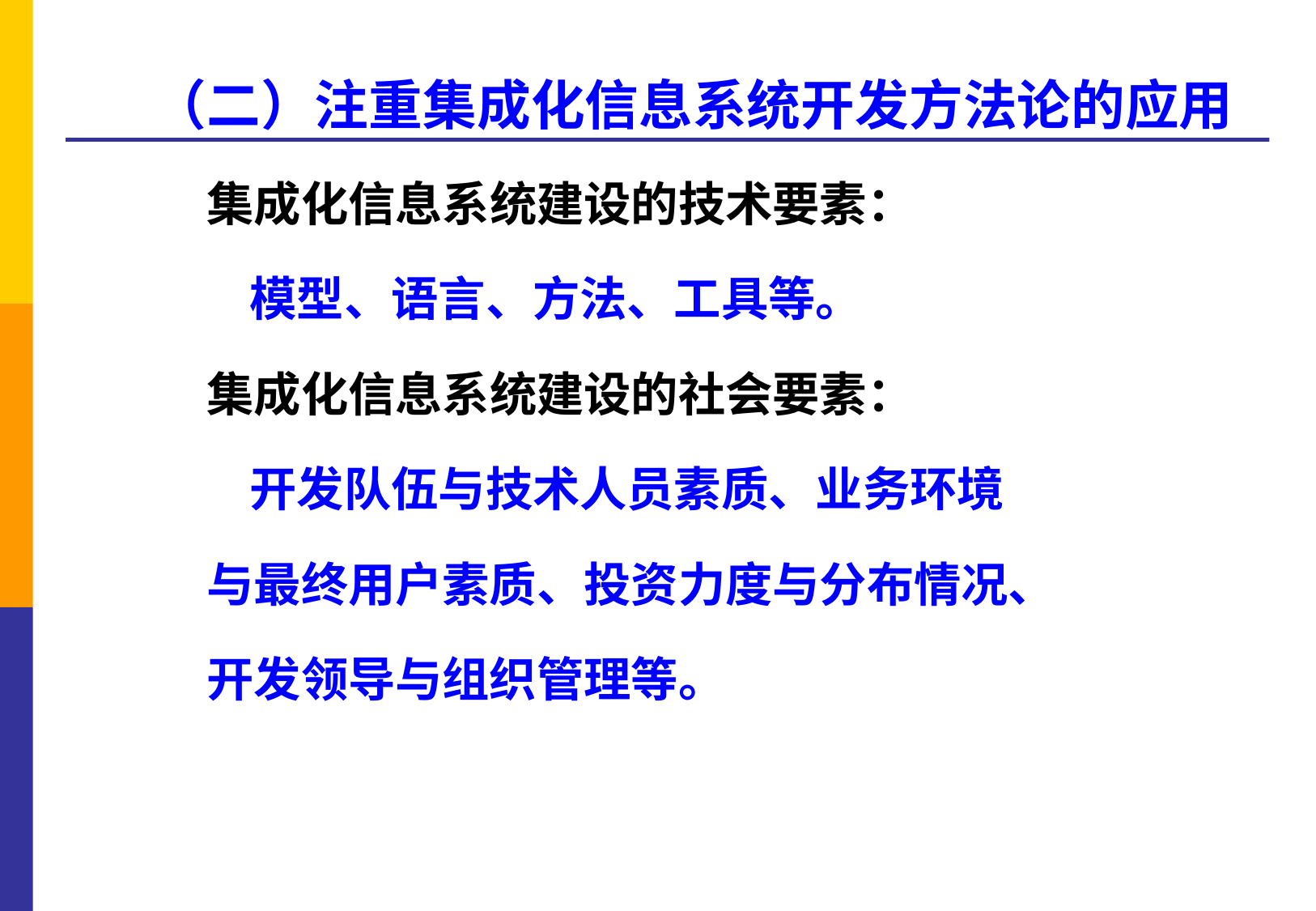

（二）注重集成化信息系统开发方法论的应用
    集成化信息系统建设的技术要素：
        模型、语言、方法、工具等。
    集成化信息系统建设的社会要素：
        开发队伍与技术人员素质、业务环境
    与最终用户素质、投资力度与分布情况、
    开发领导与组织管理等。